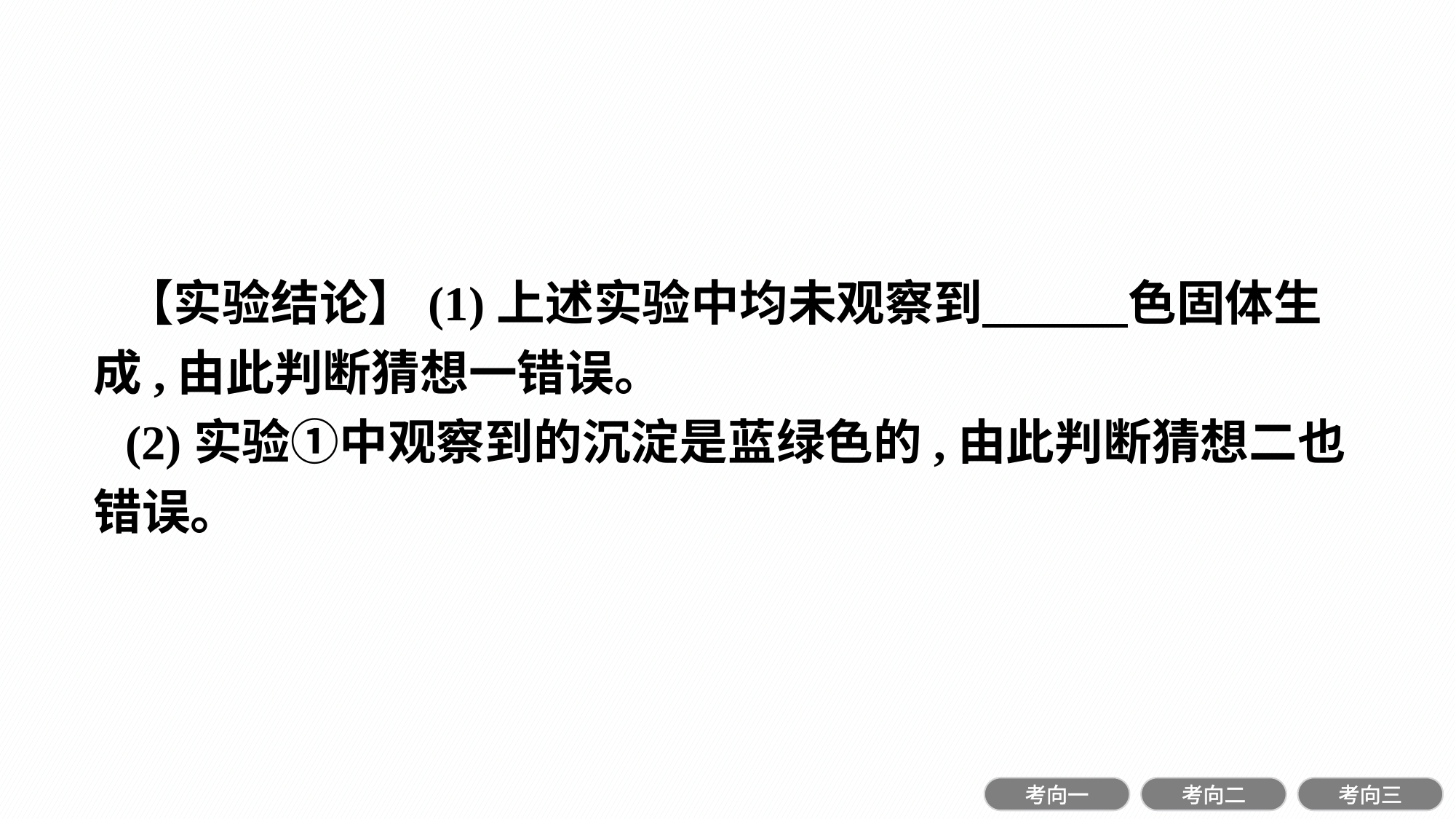

【实验结论】(1)上述实验中均未观察到　　　色固体生成,由此判断猜想一错误。
(2)实验①中观察到的沉淀是蓝绿色的,由此判断猜想二也错误。